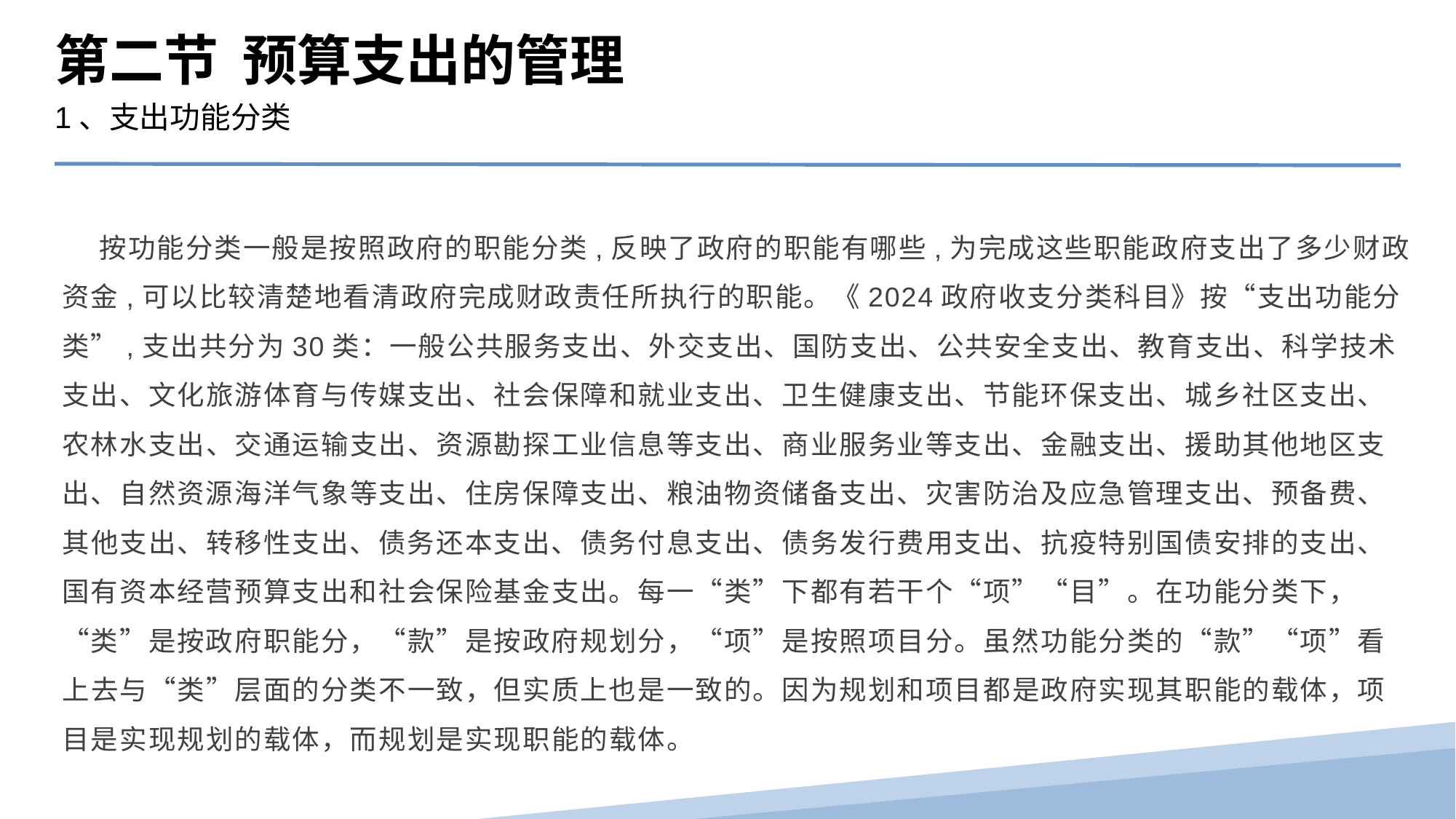

第二节  预算支出的管理
1、支出功能分类
    按功能分类一般是按照政府的职能分类,反映了政府的职能有哪些,为完成这些职能政府支出了多少财政资金,可以比较清楚地看清政府完成财政责任所执行的职能。《2024政府收支分类科目》按“支出功能分类”,支出共分为30类：一般公共服务支出、外交支出、国防支出、公共安全支出、教育支出、科学技术支出、文化旅游体育与传媒支出、社会保障和就业支出、卫生健康支出、节能环保支出、城乡社区支出、农林水支出、交通运输支出、资源勘探工业信息等支出、商业服务业等支出、金融支出、援助其他地区支出、自然资源海洋气象等支出、住房保障支出、粮油物资储备支出、灾害防治及应急管理支出、预备费、其他支出、转移性支出、债务还本支出、债务付息支出、债务发行费用支出、抗疫特别国债安排的支出、国有资本经营预算支出和社会保险基金支出。每一“类”下都有若干个“项”“目”。在功能分类下，“类”是按政府职能分，“款”是按政府规划分，“项”是按照项目分。虽然功能分类的“款”“项”看上去与“类”层面的分类不一致，但实质上也是一致的。因为规划和项目都是政府实现其职能的载体，项目是实现规划的载体，而规划是实现职能的载体。